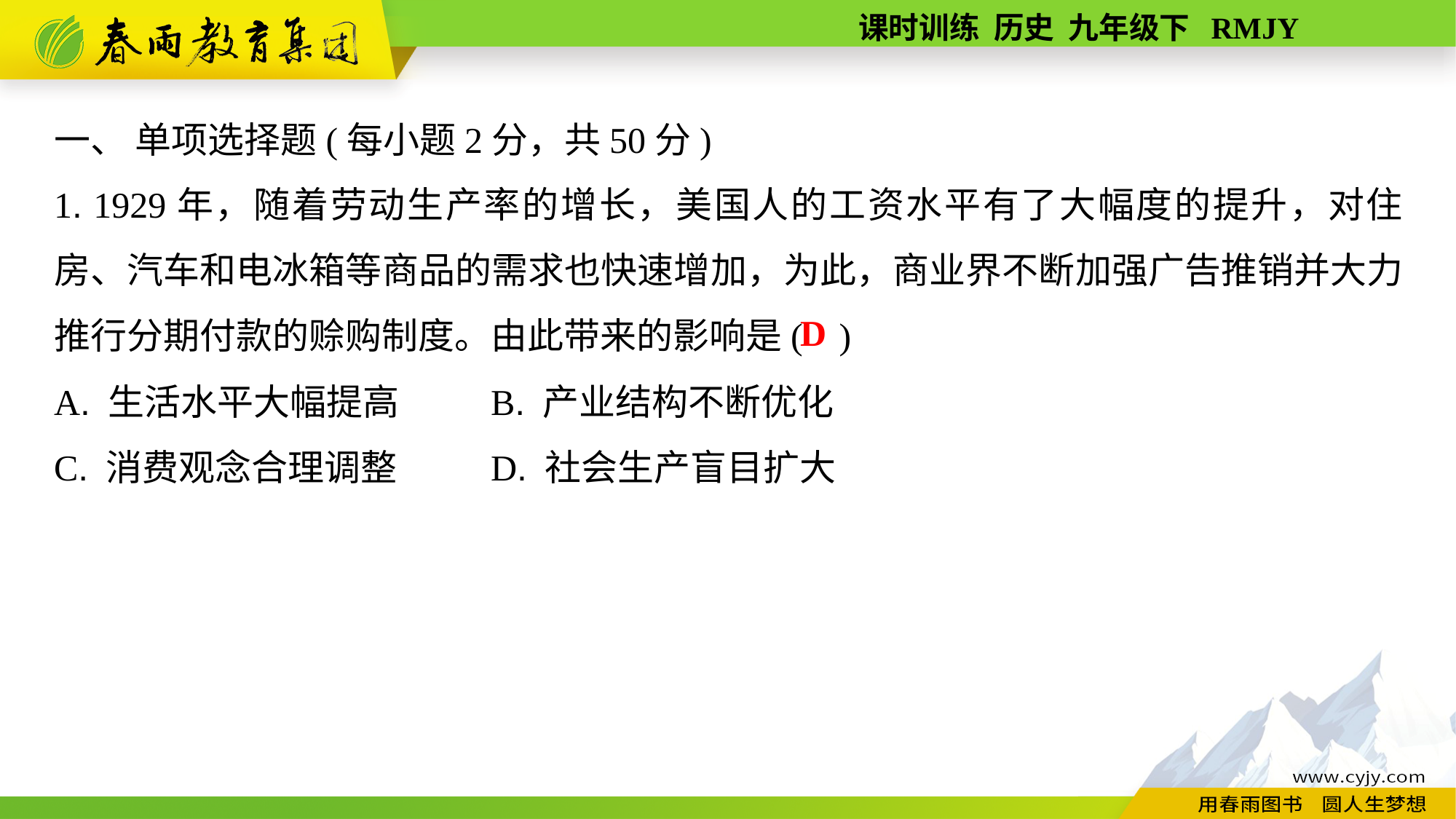

一、 单项选择题(每小题2分，共50分)
1. 1929年，随着劳动生产率的增长，美国人的工资水平有了大幅度的提升，对住房、汽车和电冰箱等商品的需求也快速增加，为此，商业界不断加强广告推销并大力推行分期付款的赊购制度。由此带来的影响是(    )
A. 生活水平大幅提高	B. 产业结构不断优化
C. 消费观念合理调整	D. 社会生产盲目扩大
D